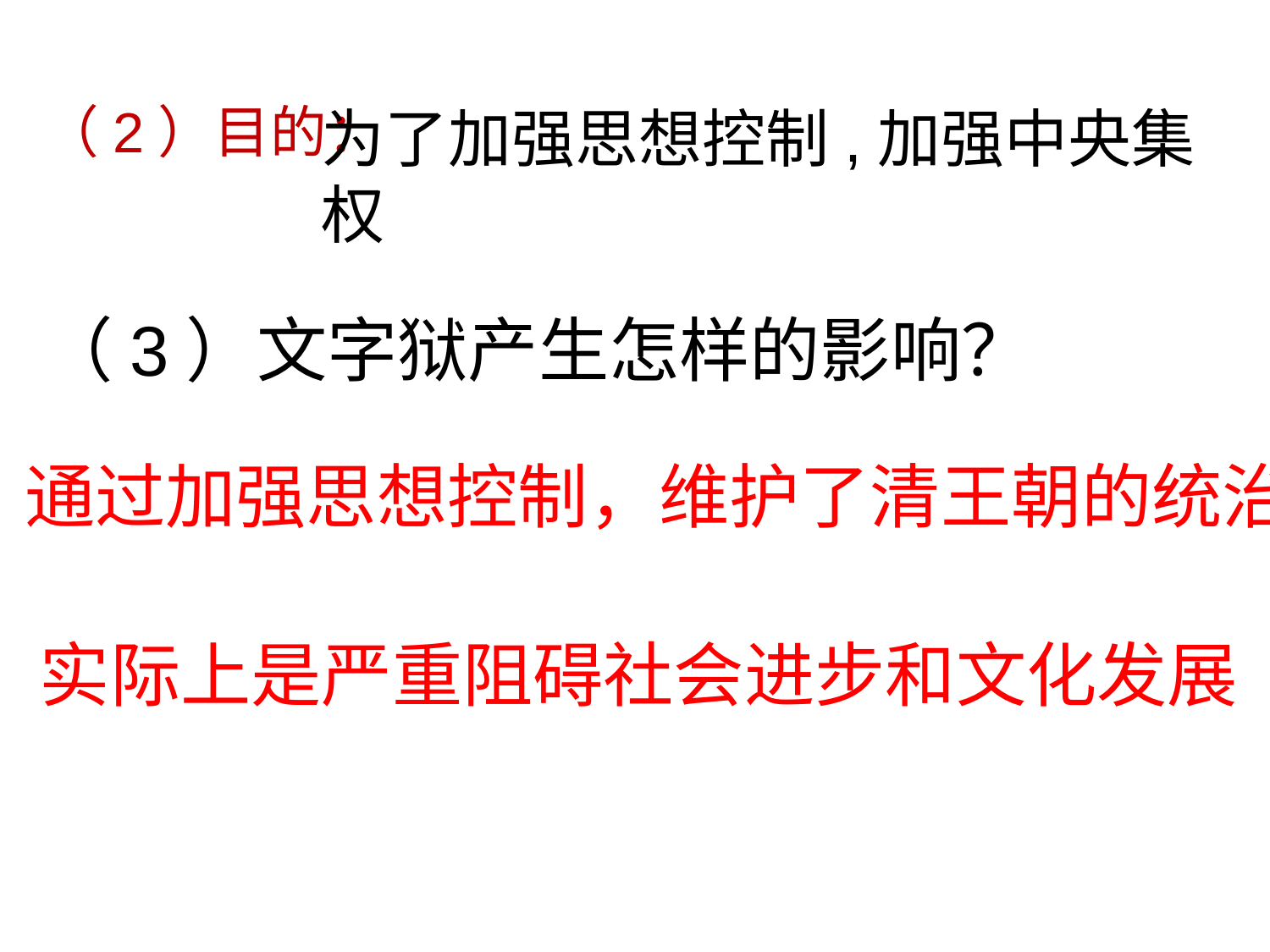

（2）目的：
为了加强思想控制,加强中央集权
（3）文字狱产生怎样的影响？
通过加强思想控制，维护了清王朝的统治
实际上是严重阻碍社会进步和文化发展